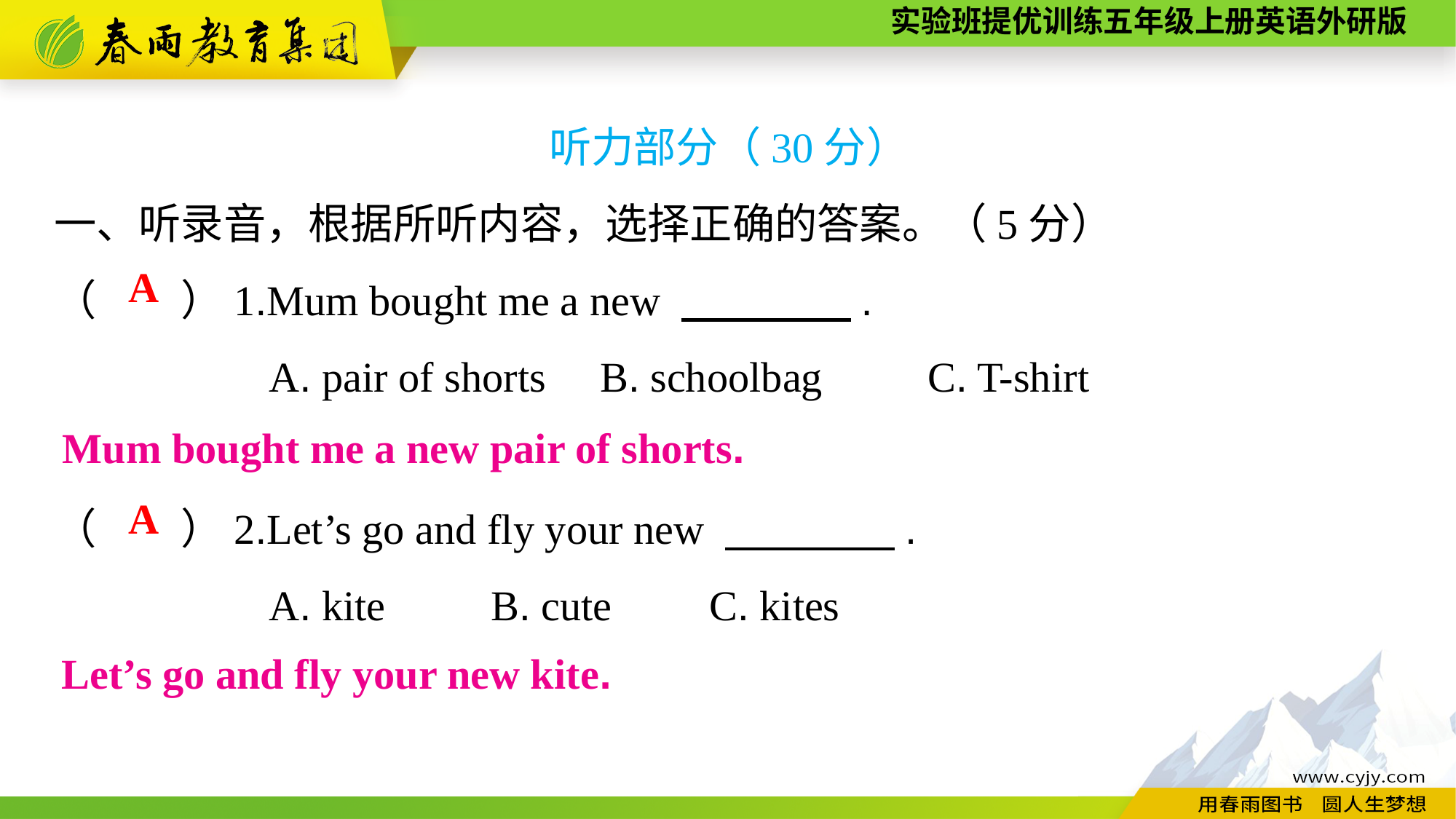

听力部分（30分）
一、听录音，根据所听内容，选择正确的答案。（5分）
（　　）1.Mum bought me a new 　　　　.
A. pair of shorts	B. schoolbag	C. T-shirt

（　　）2.Let’s go and fly your new 　　　　.
A. kite	B. cute	C. kites
A
Mum bought me a new pair of shorts.
A
Let’s go and fly your new kite.